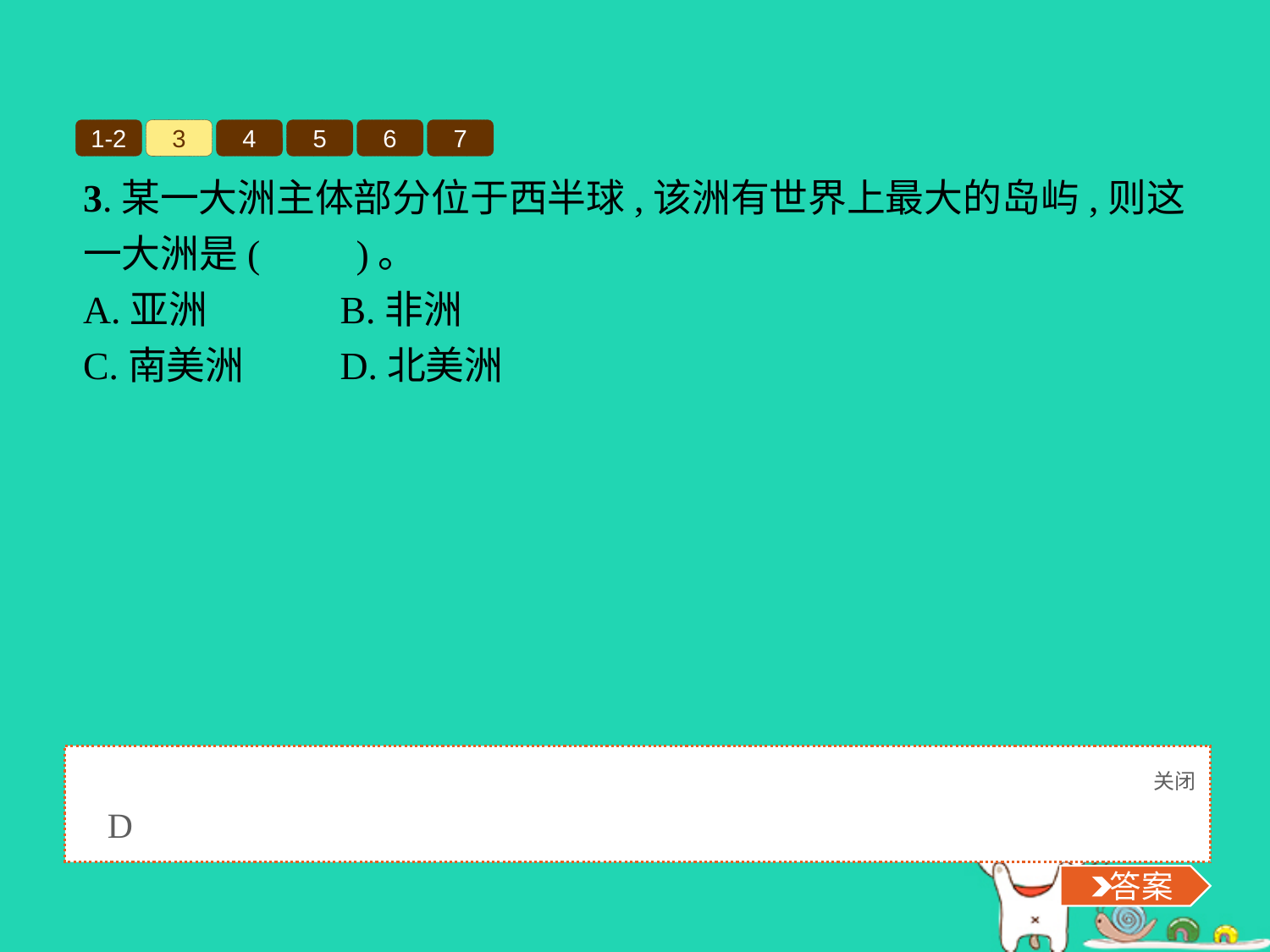

1-2
3
4
5
6
7
3.某一大洲主体部分位于西半球,该洲有世界上最大的岛屿,则这一大洲是(　　)。
A.亚洲		B.非洲
C.南美洲	D.北美洲

关闭
  答案

D
  答案